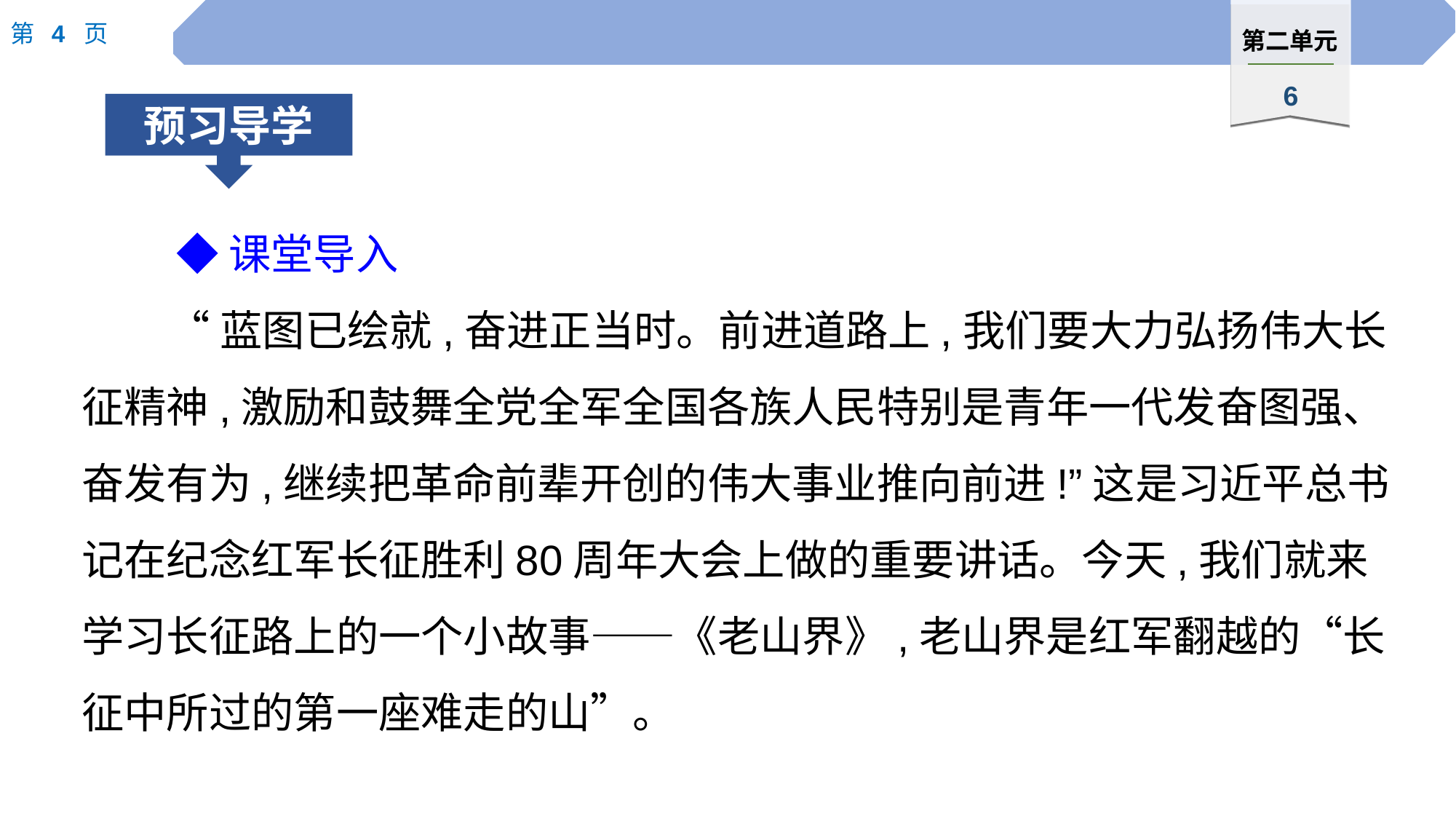

◆课堂导入

“蓝图已绘就,奋进正当时。前进道路上,我们要大力弘扬伟大长征精神,激励和鼓舞全党全军全国各族人民特别是青年一代发奋图强、奋发有为,继续把革命前辈开创的伟大事业推向前进!”这是习近平总书记在纪念红军长征胜利80周年大会上做的重要讲话。今天,我们就来学习长征路上的一个小故事——《老山界》,老山界是红军翻越的“长征中所过的第一座难走的山”。